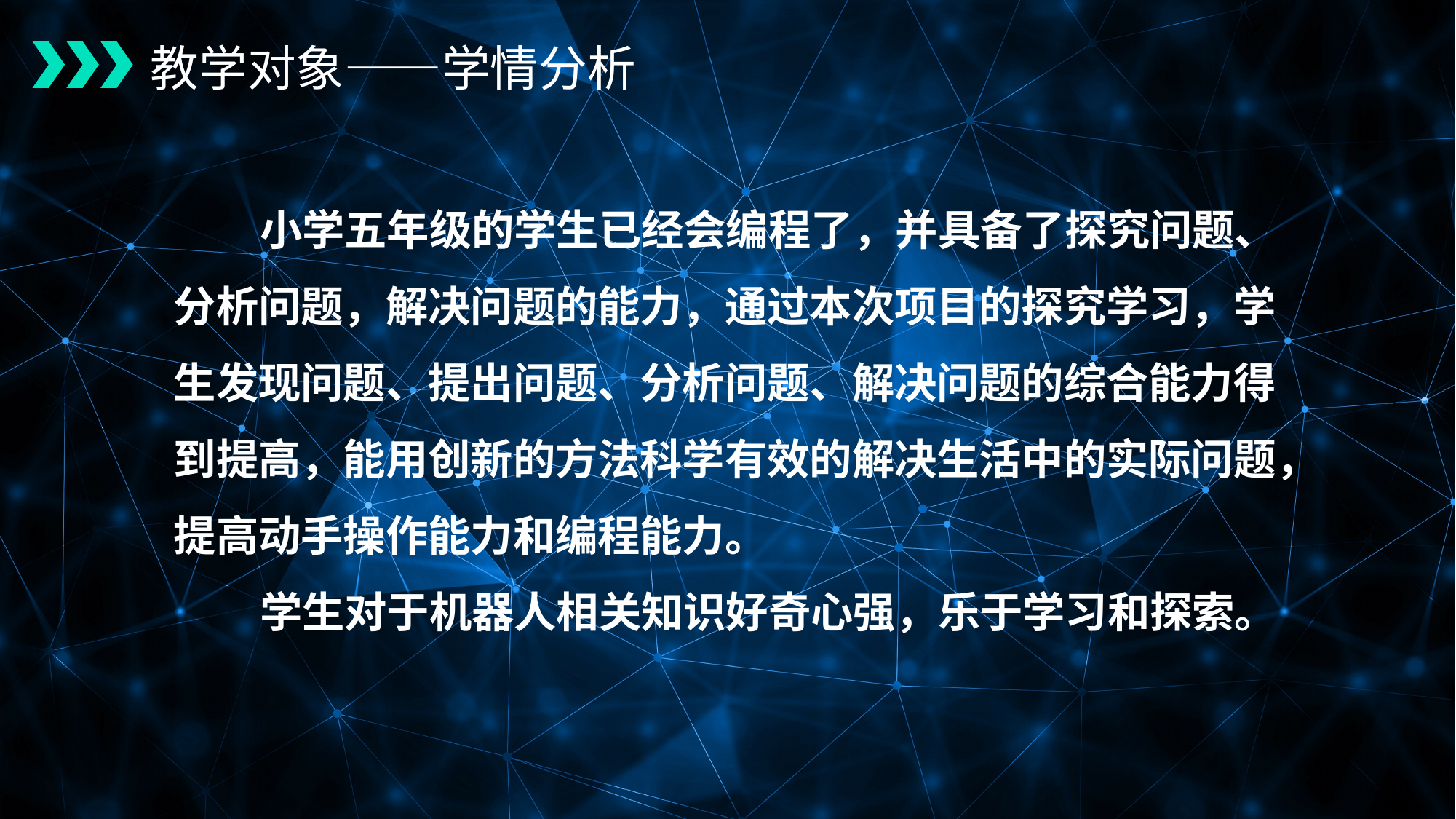

教学对象——学情分析

小学五年级的学生已经会编程了，并具备了探究问题、分析问题，解决问题的能力，通过本次项目的探究学习，学生发现问题、提出问题、分析问题、解决问题的综合能力得到提高，能用创新的方法科学有效的解决生活中的实际问题，提高动手操作能力和编程能力。
学生对于机器人相关知识好奇心强，乐于学习和探索。